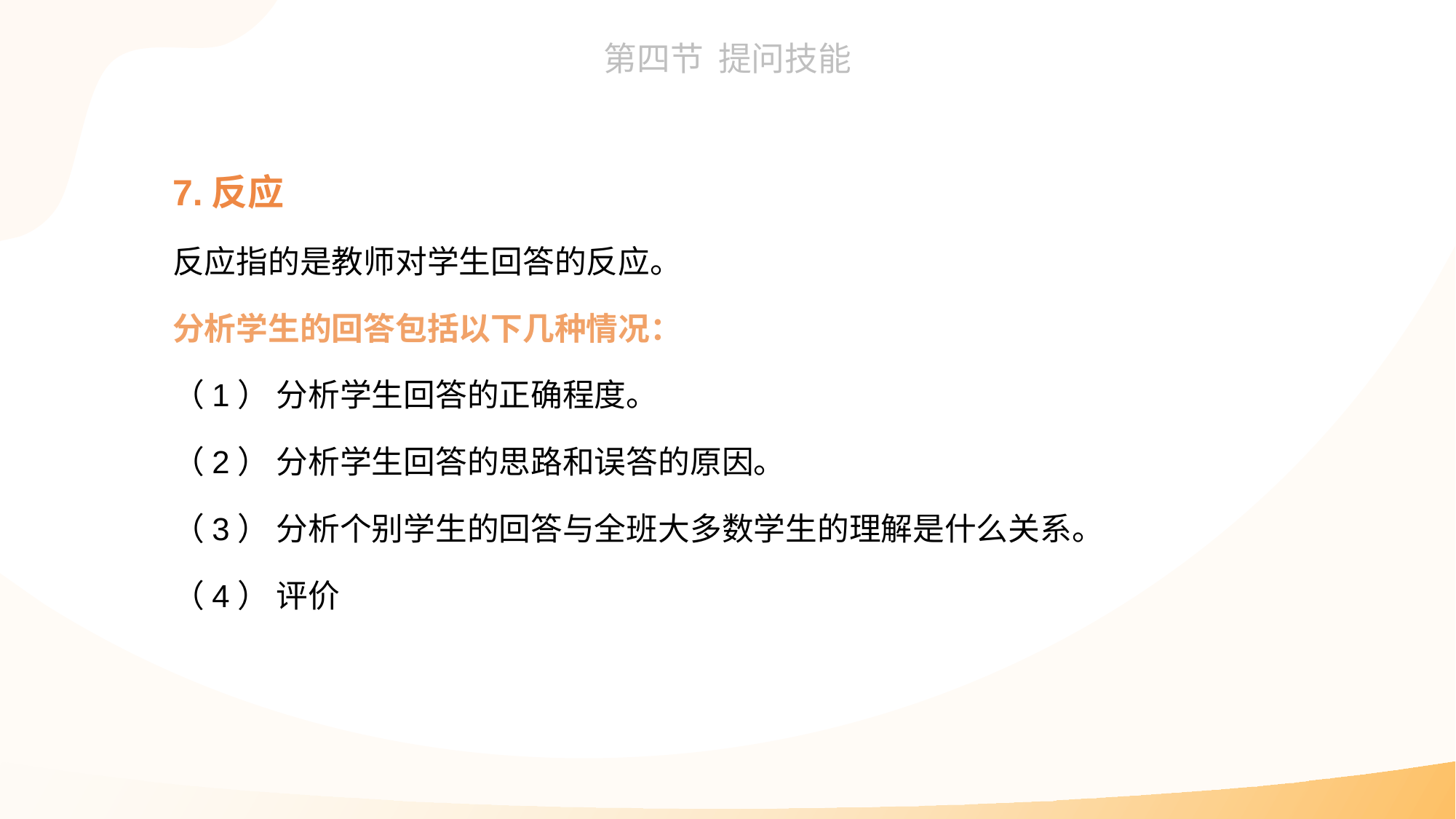

7.反应
反应指的是教师对学生回答的反应。
分析学生的回答包括以下几种情况：
（1） 分析学生回答的正确程度。
（2） 分析学生回答的思路和误答的原因。
（3） 分析个别学生的回答与全班大多数学生的理解是什么关系。
（4） 评价